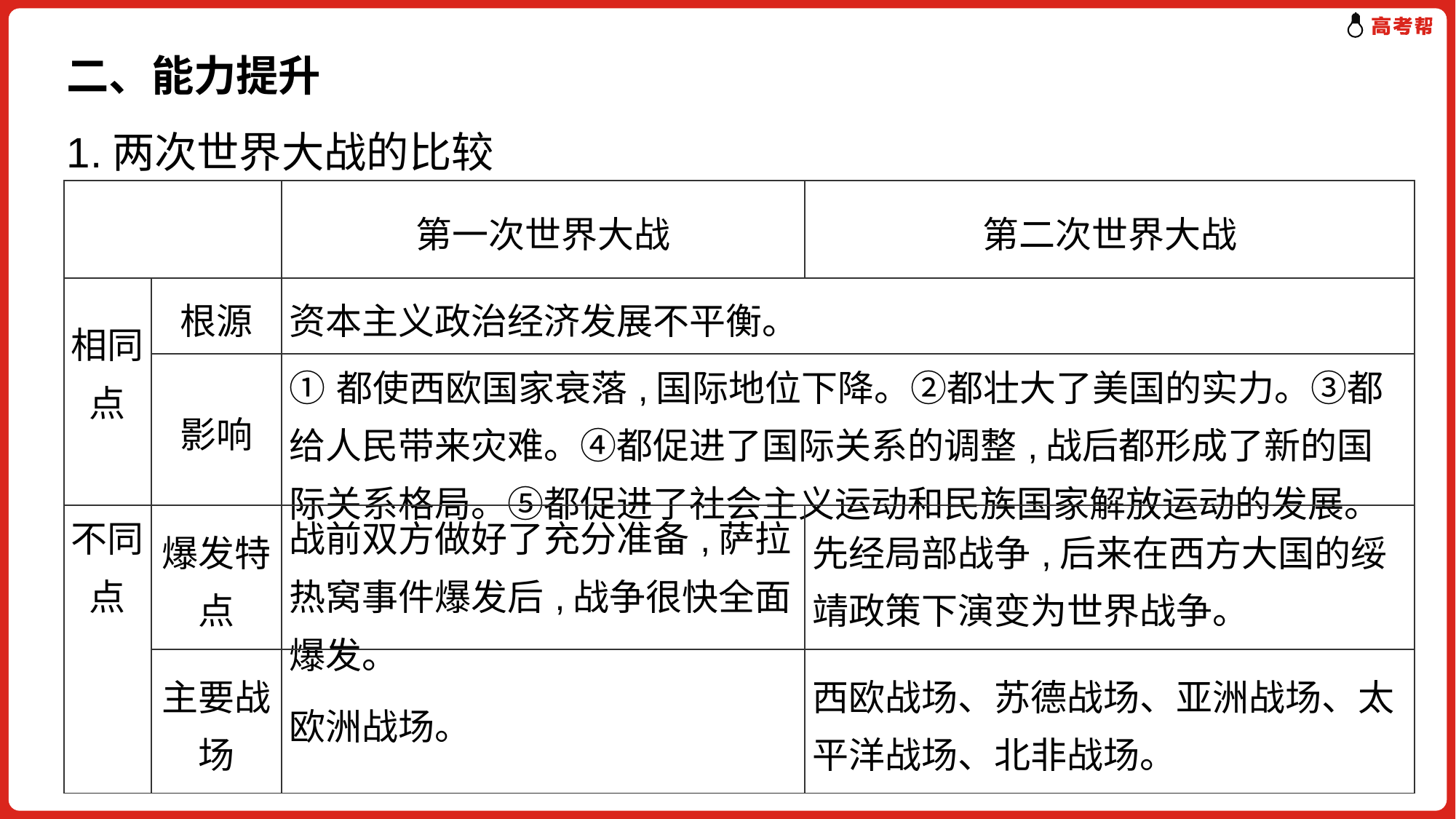

二、能力提升
1.两次世界大战的比较
|  |  | 第一次世界大战 | 第二次世界大战 |
| --- | --- | --- | --- |
| 相同点 | 根源 | 资本主义政治经济发展不平衡。 |  |
|  | 影响 | ①都使西欧国家衰落,国际地位下降。②都壮大了美国的实力。③都给人民带来灾难。④都促进了国际关系的调整,战后都形成了新的国际关系格局。⑤都促进了社会主义运动和民族国家解放运动的发展。 |  |
| 不同点 | 爆发特点 | 战前双方做好了充分准备,萨拉热窝事件爆发后,战争很快全面爆发。 | 先经局部战争,后来在西方大国的绥靖政策下演变为世界战争。 |
|  | 主要战场 | 欧洲战场。 | 西欧战场、苏德战场、亚洲战场、太平洋战场、北非战场。 |